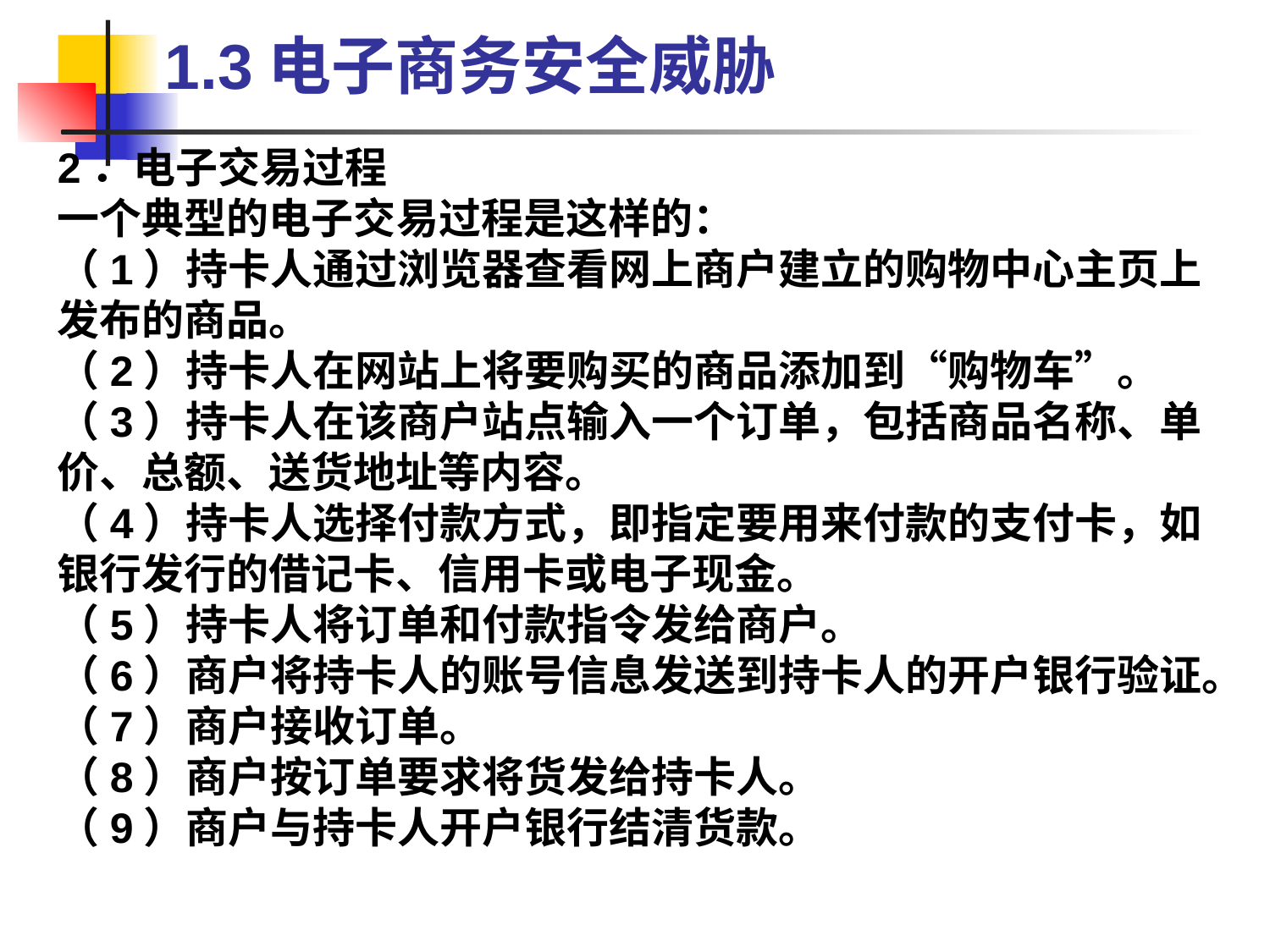

1.3电子商务安全威胁
2．电子交易过程
一个典型的电子交易过程是这样的：
（1）持卡人通过浏览器查看网上商户建立的购物中心主页上发布的商品。
（2）持卡人在网站上将要购买的商品添加到“购物车”。
（3）持卡人在该商户站点输入一个订单，包括商品名称、单价、总额、送货地址等内容。
（4）持卡人选择付款方式，即指定要用来付款的支付卡，如银行发行的借记卡、信用卡或电子现金。
（5）持卡人将订单和付款指令发给商户。
（6）商户将持卡人的账号信息发送到持卡人的开户银行验证。
（7）商户接收订单。
（8）商户按订单要求将货发给持卡人。
（9）商户与持卡人开户银行结清货款。